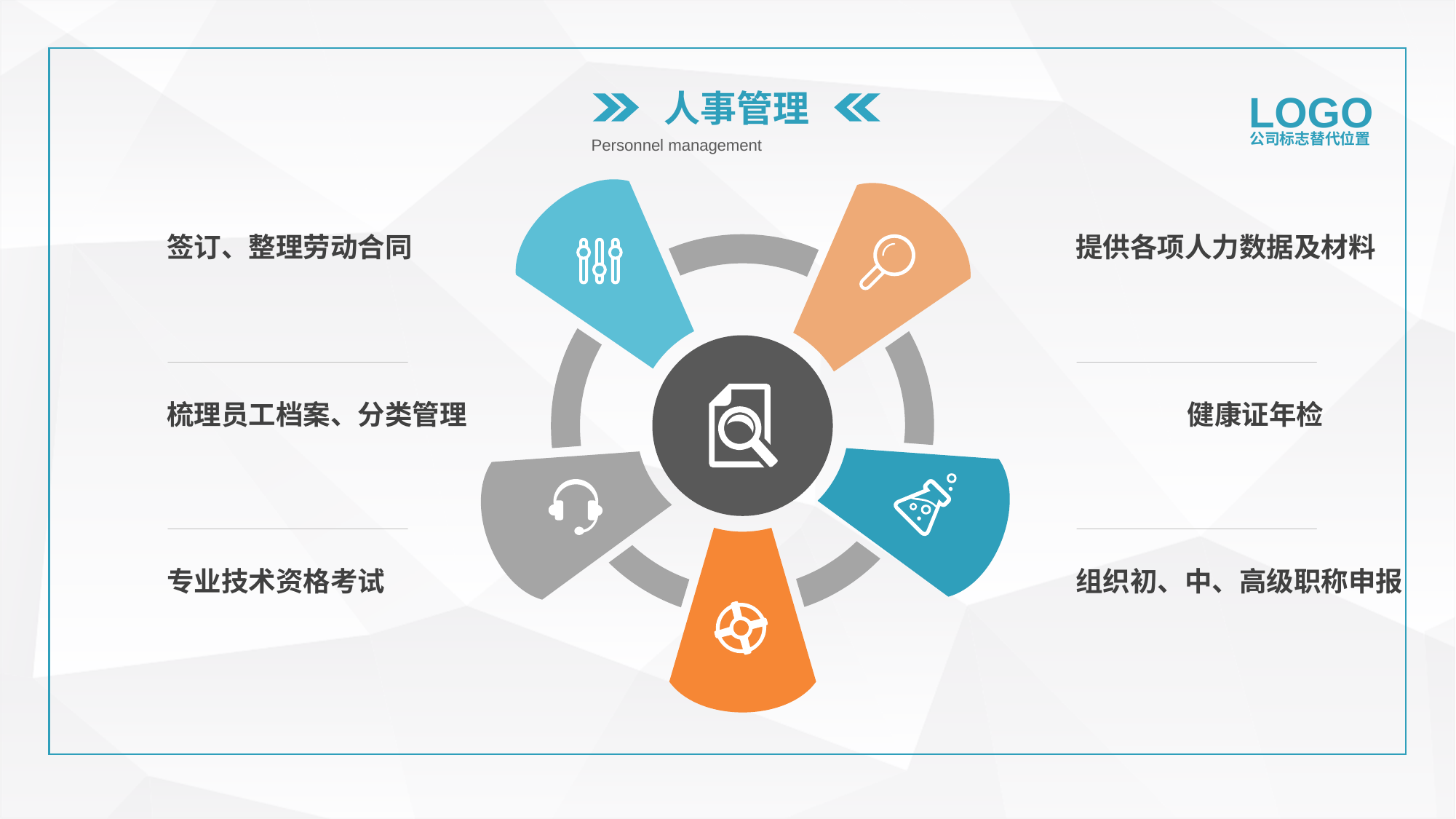

人事管理
LOGO
公司标志替代位置

Personnel management

签订、整理劳动合同
提供各项人力数据及材料
梳理员工档案、分类管理
健康证年检
专业技术资格考试
组织初、中、高级职称申报